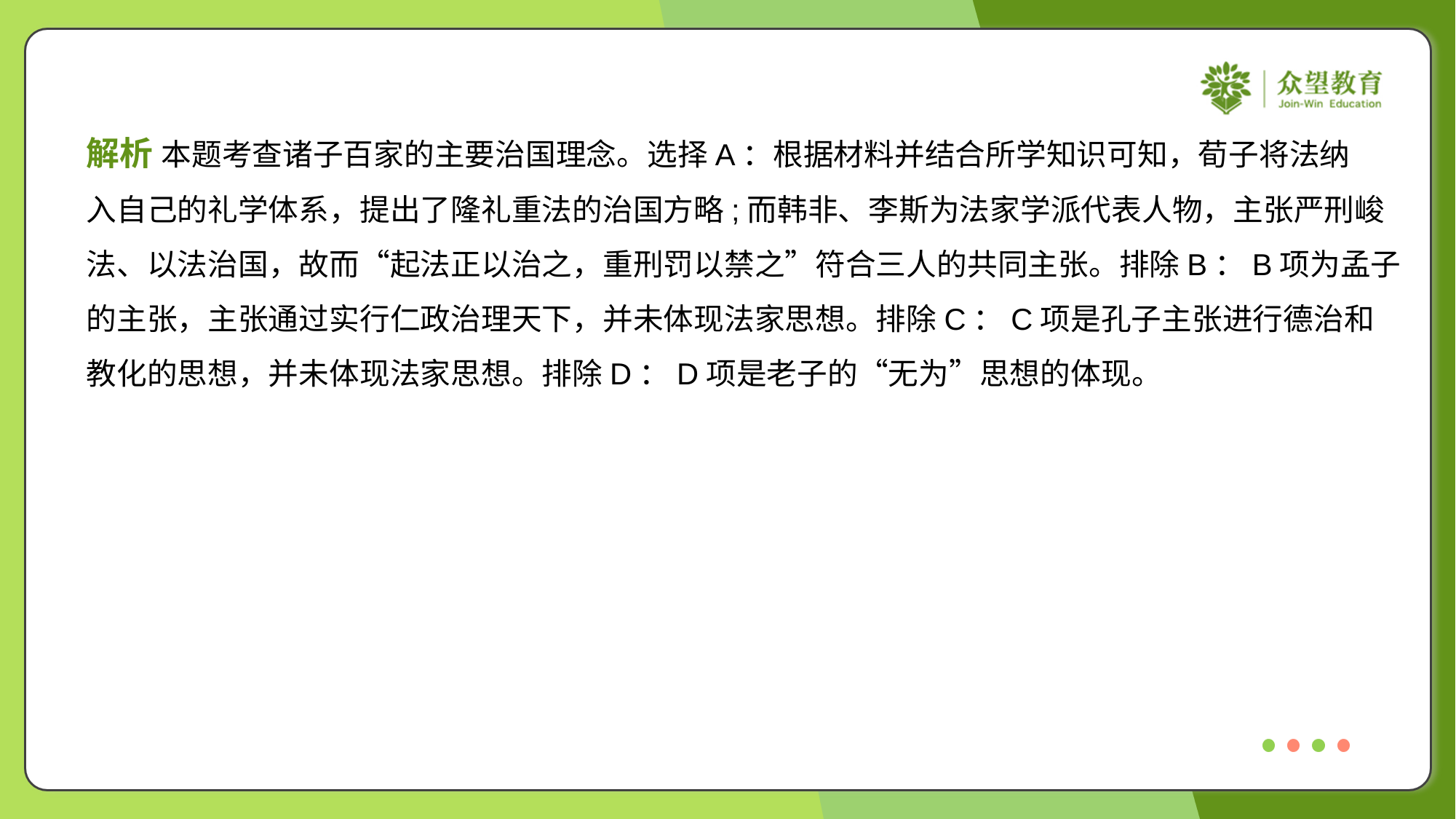

解析 本题考查诸子百家的主要治国理念。选择A：根据材料并结合所学知识可知，荀子将法纳
入自己的礼学体系，提出了隆礼重法的治国方略;而韩非、李斯为法家学派代表人物，主张严刑峻
法、以法治国，故而“起法正以治之，重刑罚以禁之”符合三人的共同主张。排除B：B项为孟子
的主张，主张通过实行仁政治理天下，并未体现法家思想。排除C：C项是孔子主张进行德治和
教化的思想，并未体现法家思想。排除D：D项是老子的“无为”思想的体现。